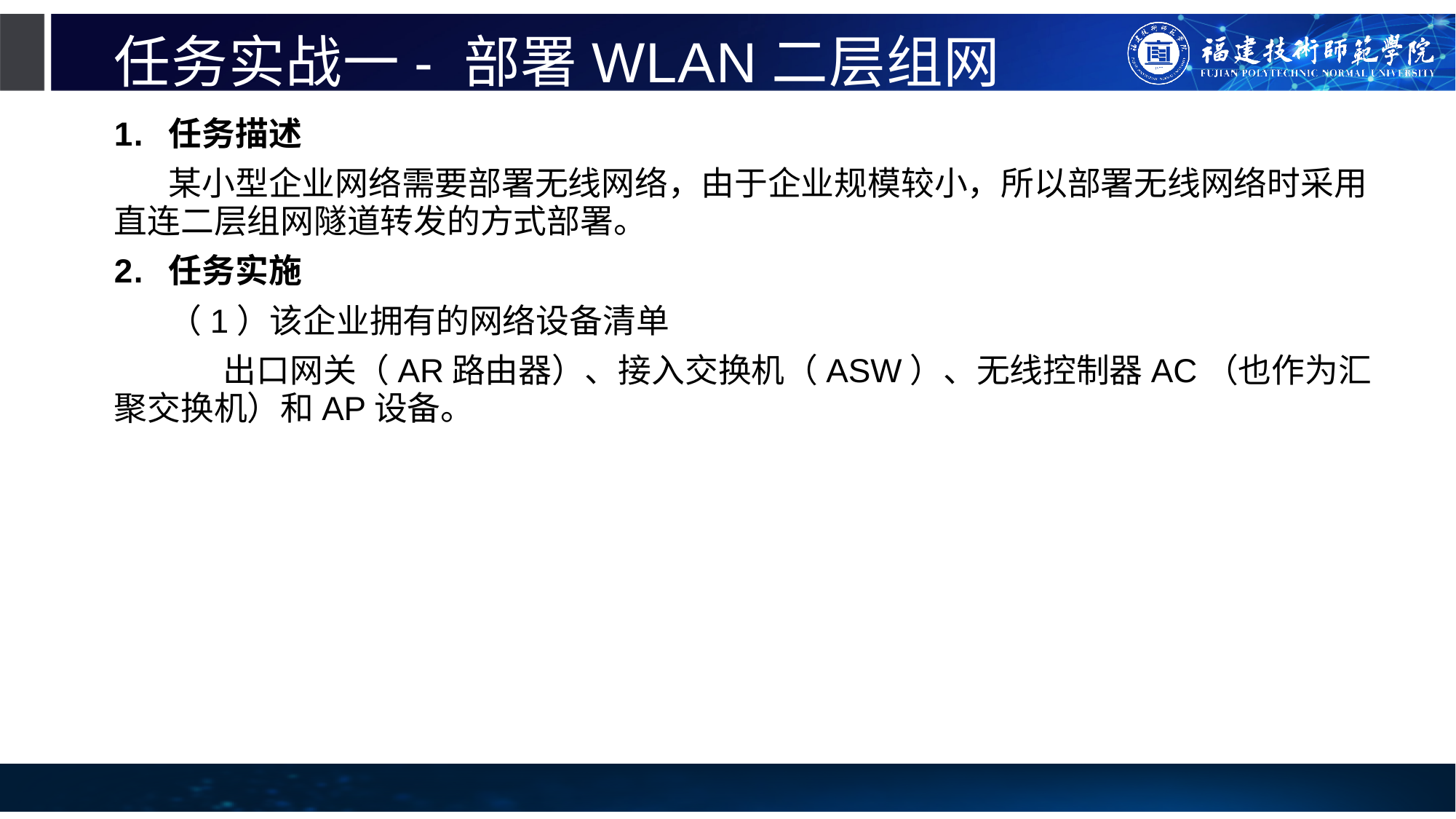

# 任务实战一- 部署WLAN二层组网
任务描述
某小型企业网络需要部署无线网络，由于企业规模较小，所以部署无线网络时采用直连二层组网隧道转发的方式部署。
任务实施
（1）该企业拥有的网络设备清单
	出口网关（AR路由器）、接入交换机（ASW）、无线控制器AC（也作为汇聚交换机）和AP设备。